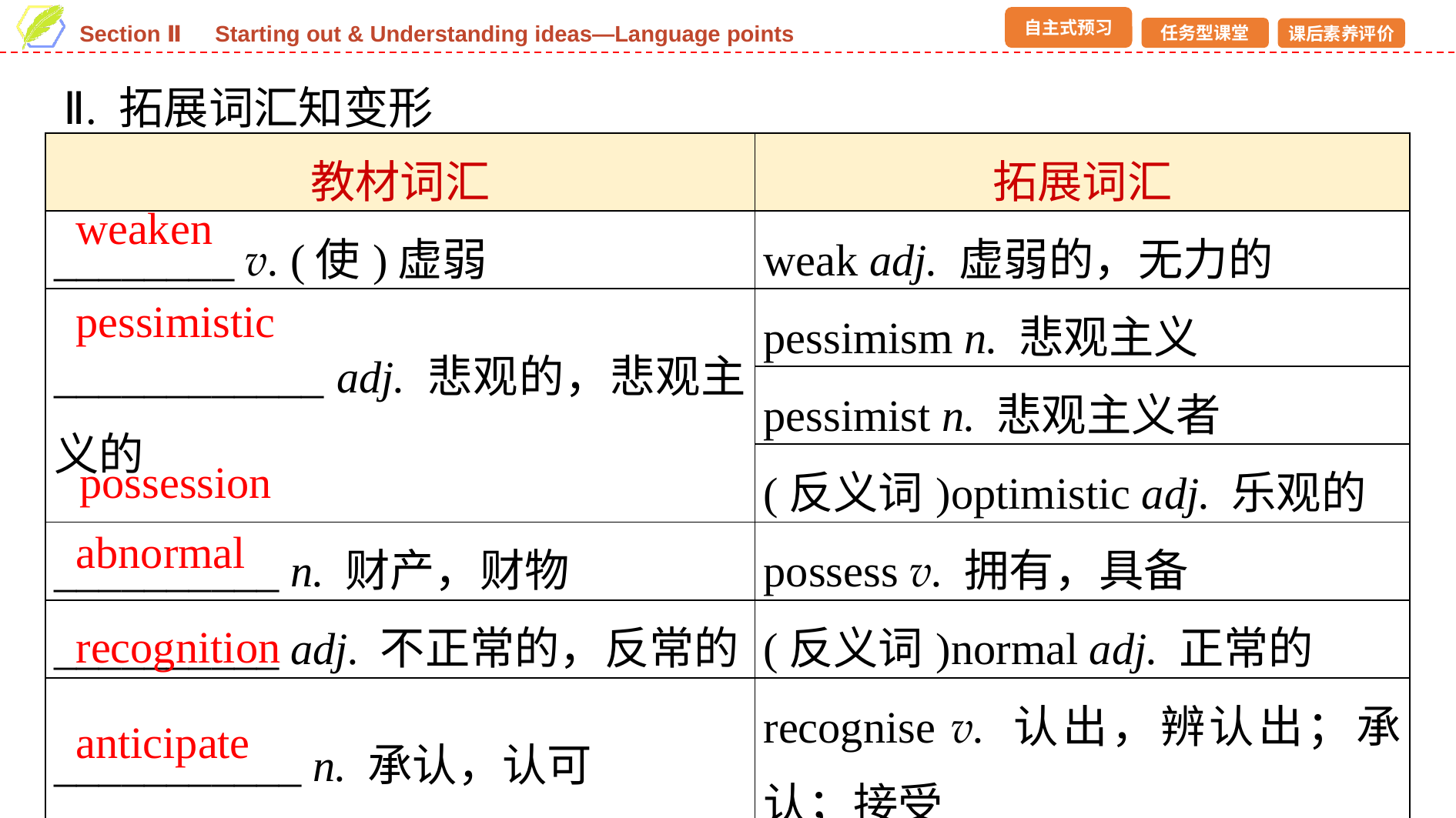

Ⅱ. 拓展词汇知变形
| 教材词汇 | 拓展词汇 |
| --- | --- |
| \_\_\_\_\_\_\_\_ v. (使)虚弱 | weak adj. 虚弱的，无力的 |
| \_\_\_\_\_\_\_\_\_\_\_\_ adj. 悲观的，悲观主义的 | pessimism n. 悲观主义 |
|  | pessimist n. 悲观主义者 |
|  | (反义词)optimistic adj. 乐观的 |
| \_\_\_\_\_\_\_\_\_\_ n. 财产，财物 | possess v. 拥有，具备 |
| \_\_\_\_\_\_\_\_\_\_ adj. 不正常的，反常的 | (反义词)normal adj. 正常的 |
| \_\_\_\_\_\_\_\_\_\_\_ n. 承认，认可 | recognise v. 认出，辨认出；承认；接受 |
| \_\_\_\_\_\_\_\_\_\_ v. 预期，预料 | anticipation n. 预料，预期；期望 |
weaken
pessimistic
possession
abnormal
recognition
anticipate